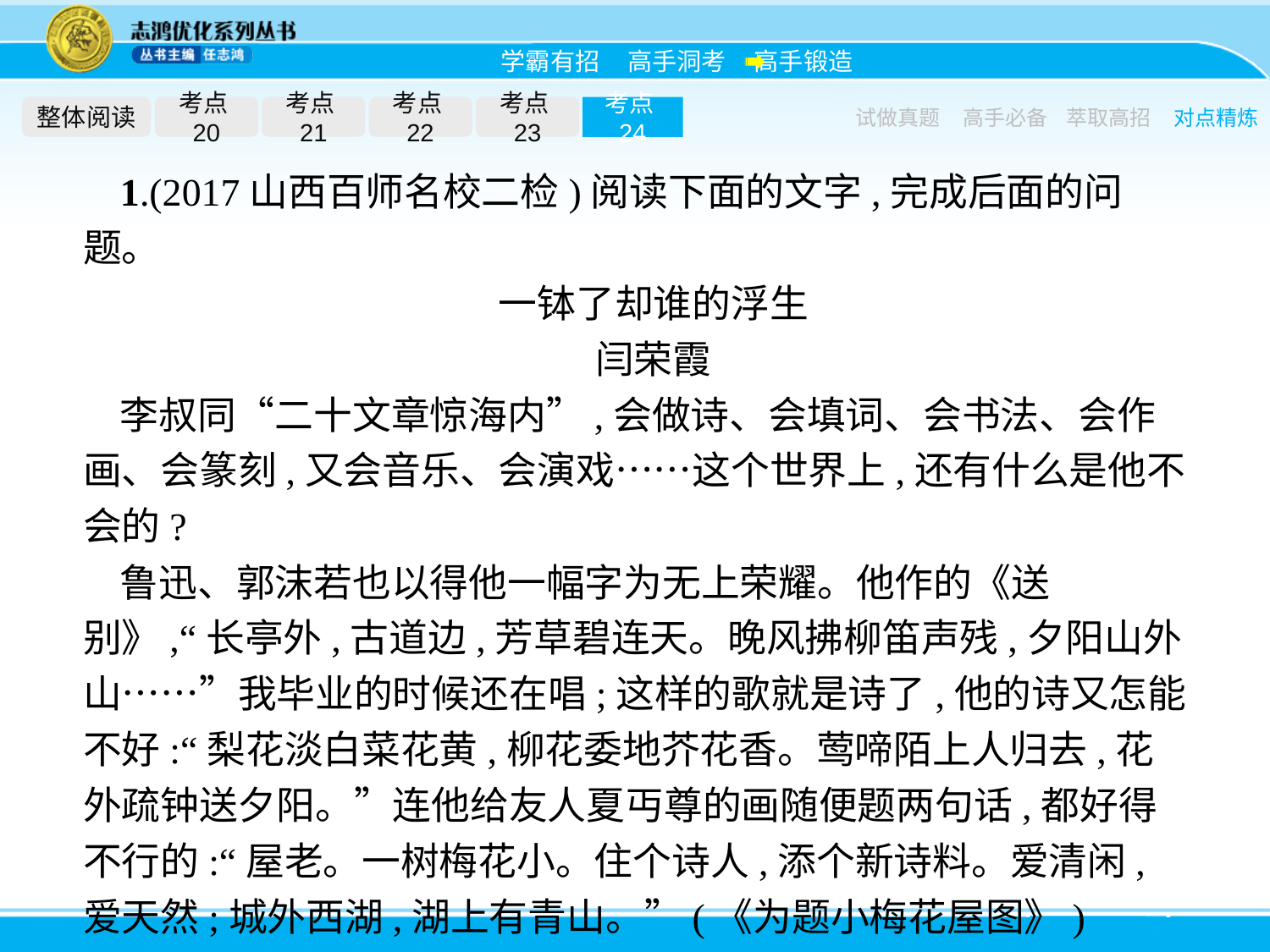

整体阅读
考点20
考点21
考点22
考点23
考点24
试做真题
高手必备
萃取高招
对点精炼
1.(2017山西百师名校二检)阅读下面的文字,完成后面的问题。
一钵了却谁的浮生
闫荣霞
李叔同“二十文章惊海内”,会做诗、会填词、会书法、会作画、会篆刻,又会音乐、会演戏……这个世界上,还有什么是他不会的?
鲁迅、郭沫若也以得他一幅字为无上荣耀。他作的《送别》,“长亭外,古道边,芳草碧连天。晚风拂柳笛声残,夕阳山外山……”我毕业的时候还在唱;这样的歌就是诗了,他的诗又怎能不好:“梨花淡白菜花黄,柳花委地芥花香。莺啼陌上人归去,花外疏钟送夕阳。”连他给友人夏丏尊的画随便题两句话,都好得不行的:“屋老。一树梅花小。住个诗人,添个新诗料。爱清闲,爱天然;城外西湖,湖上有青山。”(《为题小梅花屋图》)